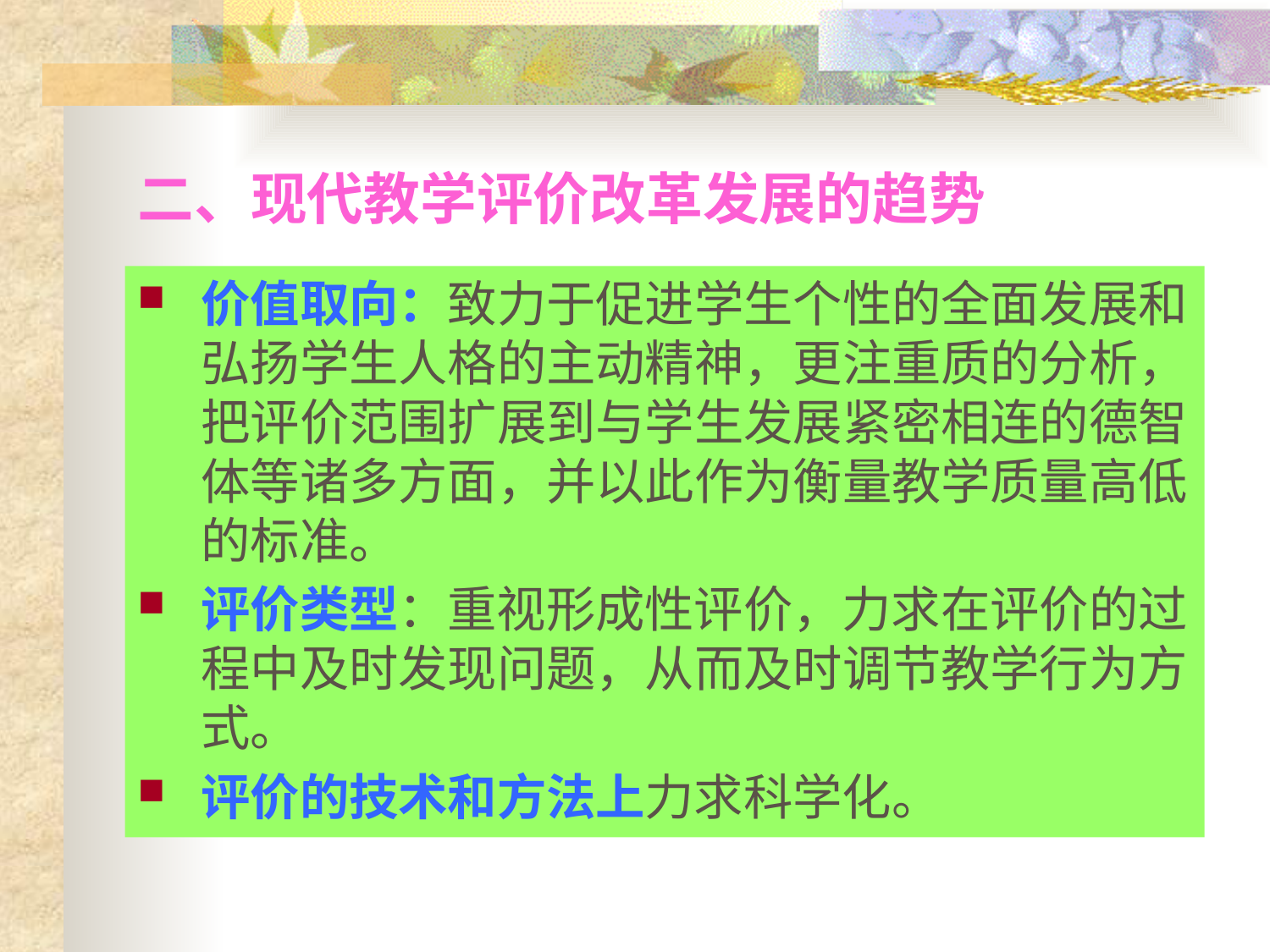

# 二、现代教学评价改革发展的趋势
价值取向：致力于促进学生个性的全面发展和弘扬学生人格的主动精神，更注重质的分析，把评价范围扩展到与学生发展紧密相连的德智体等诸多方面，并以此作为衡量教学质量高低的标准。
评价类型：重视形成性评价，力求在评价的过程中及时发现问题，从而及时调节教学行为方式。
评价的技术和方法上力求科学化。